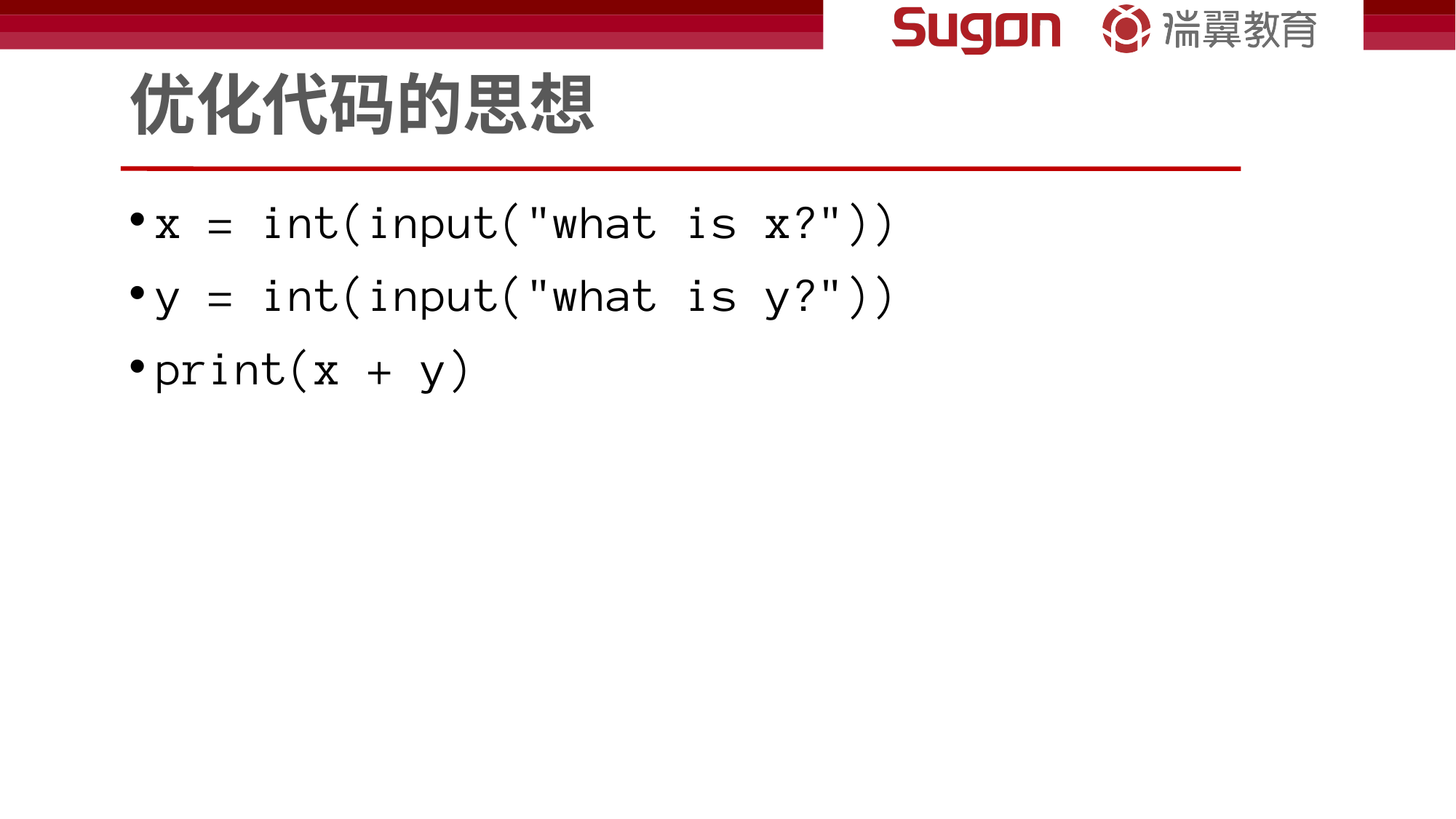

# 优化代码的思想
x = int(input("what is x?"))
y = int(input("what is y?"))
print(x + y)